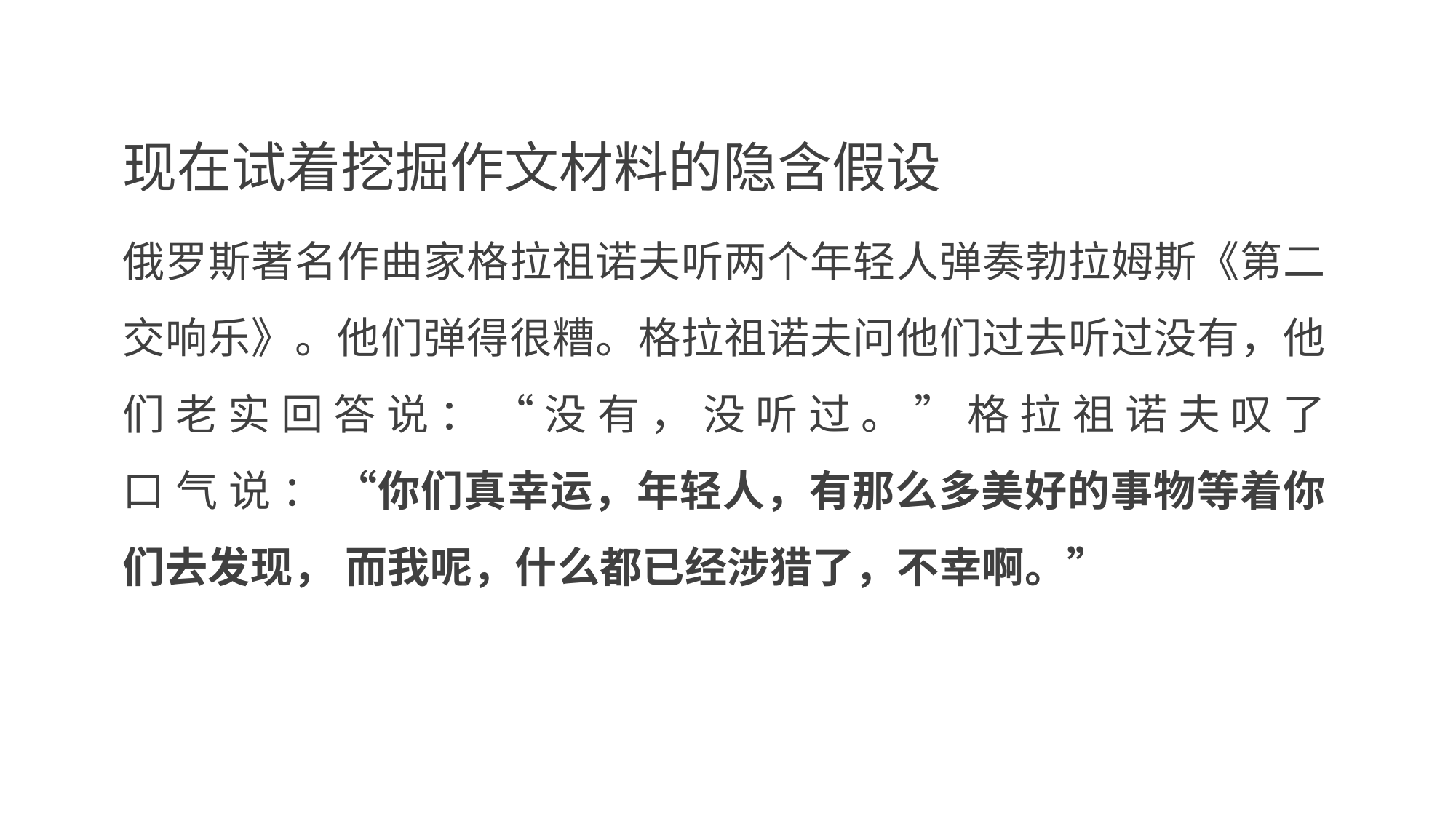

现在试着挖掘作文材料的隐含假设
俄罗斯著名作曲家格拉祖诺夫听两个年轻人弹奏勃拉姆斯《第二 交响乐》。他们弹得很糟。格拉祖诺夫问他们过去听过没有，他 们 老 实 回 答 说 ： “ 没 有 ， 没 听 过 。 ” 格 拉 祖 诺 夫 叹 了 口 气 说 ： “你们真幸运，年轻人，有那么多美好的事物等着你们去发现， 而我呢，什么都已经涉猎了，不幸啊。”